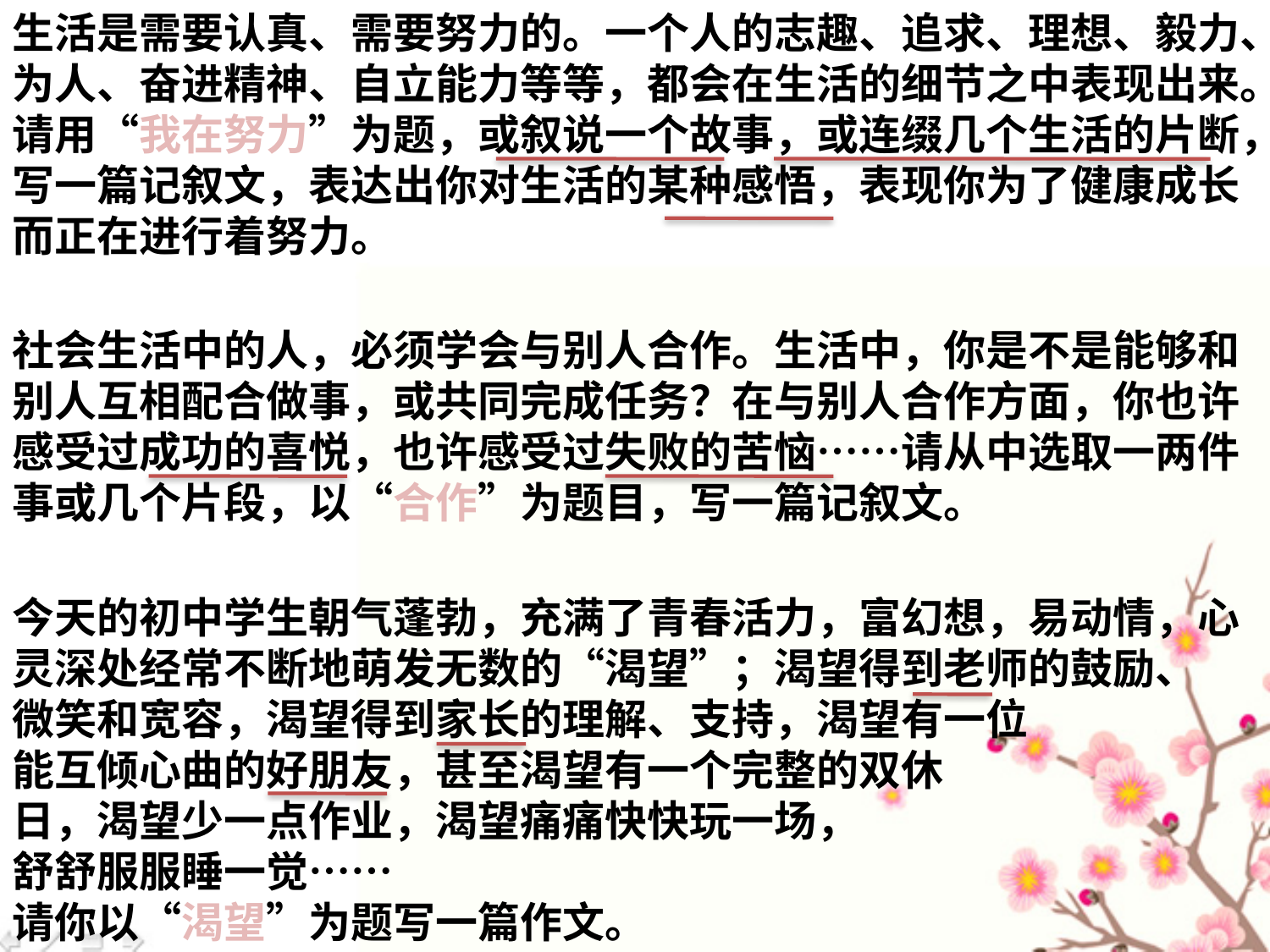

生活是需要认真、需要努力的。一个人的志趣、追求、理想、毅力、为人、奋进精神、自立能力等等，都会在生活的细节之中表现出来。请用“我在努力”为题，或叙说一个故事，或连缀几个生活的片断，写一篇记叙文，表达出你对生活的某种感悟，表现你为了健康成长而正在进行着努力。
社会生活中的人，必须学会与别人合作。生活中，你是不是能够和别人互相配合做事，或共同完成任务？在与别人合作方面，你也许感受过成功的喜悦，也许感受过失败的苦恼……请从中选取一两件事或几个片段，以“合作”为题目，写一篇记叙文。
今天的初中学生朝气蓬勃，充满了青春活力，富幻想，易动情，心灵深处经常不断地萌发无数的“渴望”；渴望得到老师的鼓励、
微笑和宽容，渴望得到家长的理解、支持，渴望有一位
能互倾心曲的好朋友，甚至渴望有一个完整的双休
日，渴望少一点作业，渴望痛痛快快玩一场，
舒舒服服睡一觉……
请你以“渴望”为题写一篇作文。